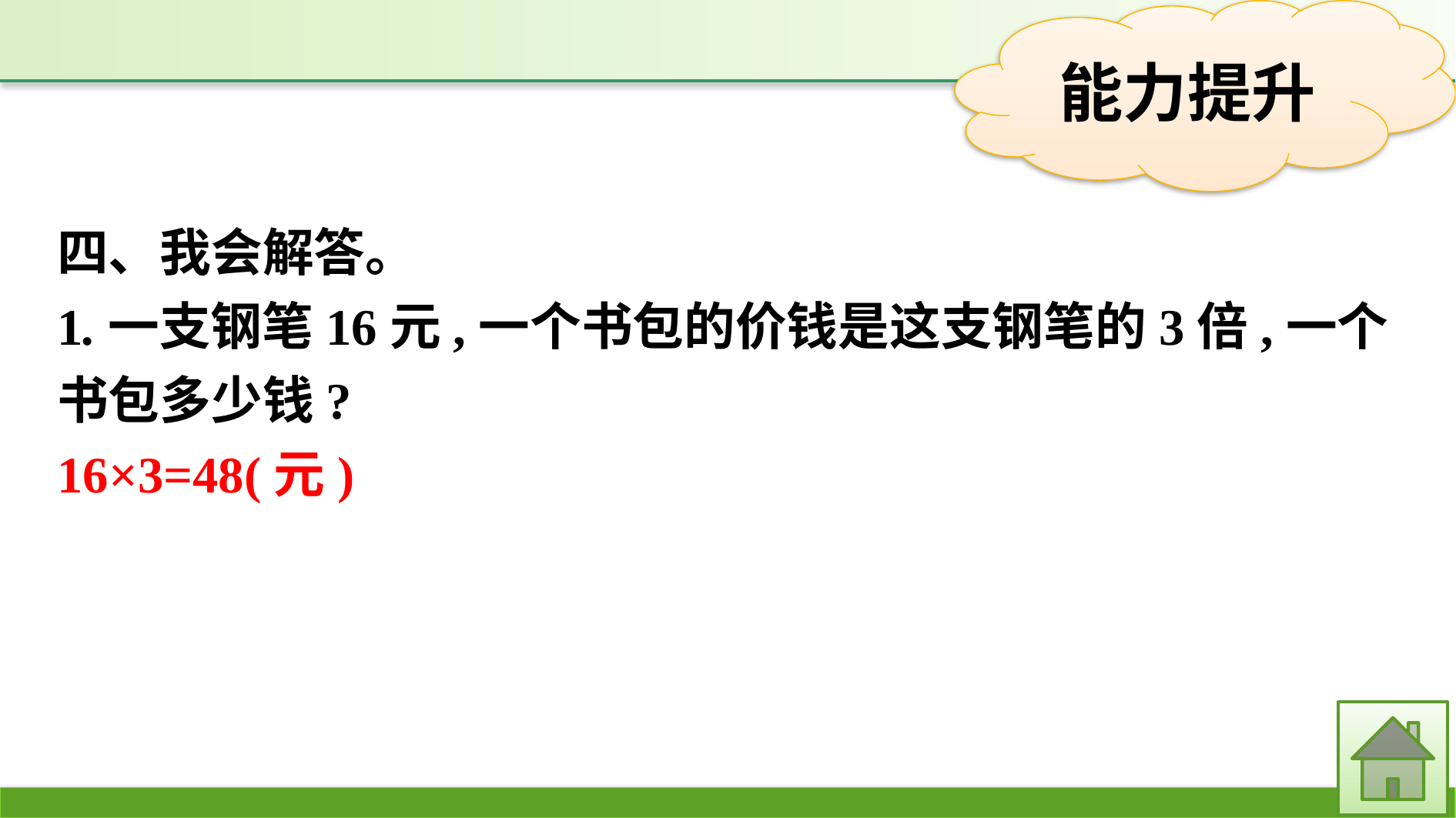

四、我会解答。
1.一支钢笔16元,一个书包的价钱是这支钢笔的3倍,一个书包多少钱?
16×3=48(元)